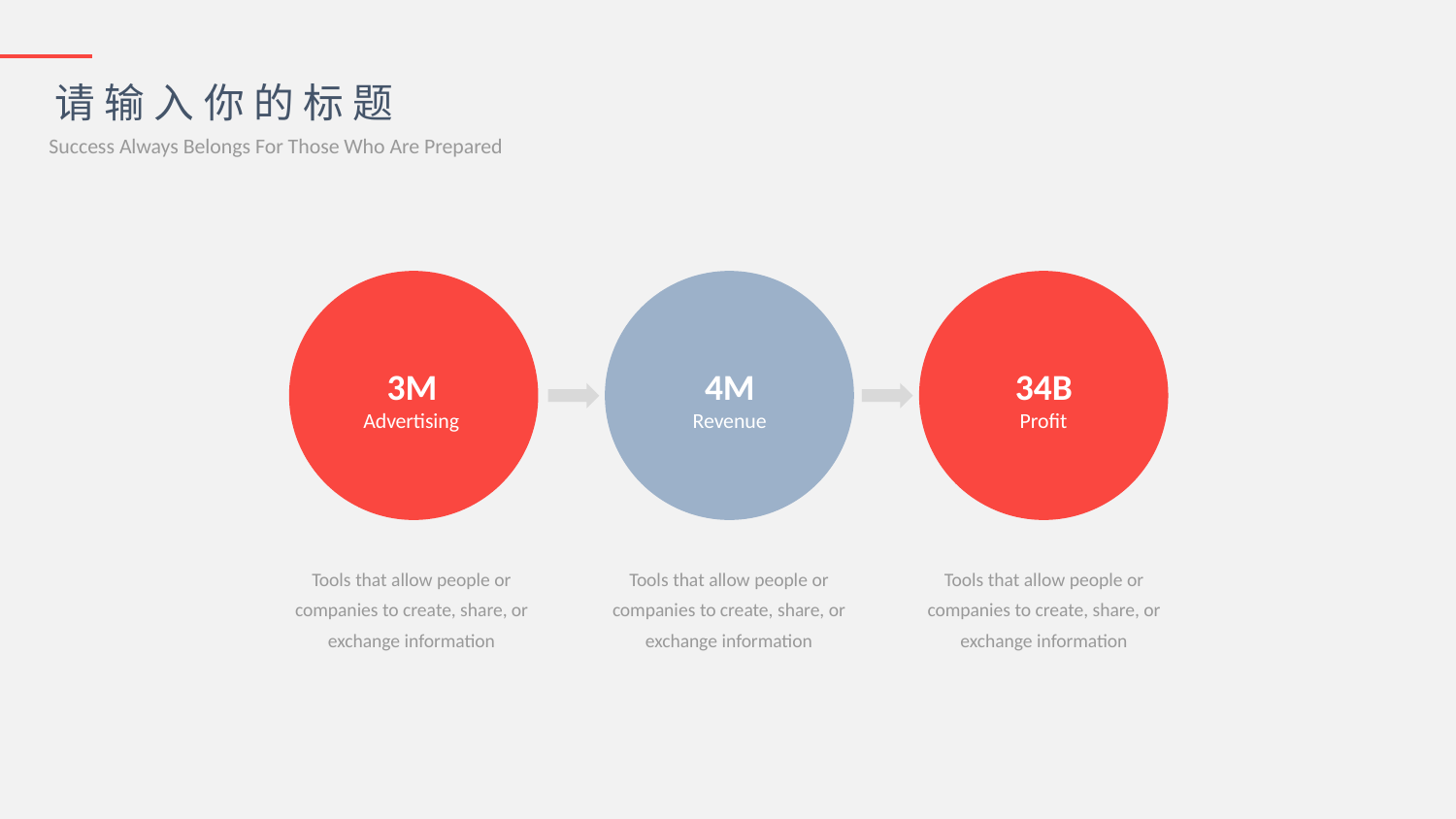

请输入你的标题
Success Always Belongs For Those Who Are Prepared

3M
4M
34B

Advertising
Revenue
Profit
Tools that allow people or companies to create, share, or exchange information
Tools that allow people or companies to create, share, or exchange information
Tools that allow people or companies to create, share, or exchange information